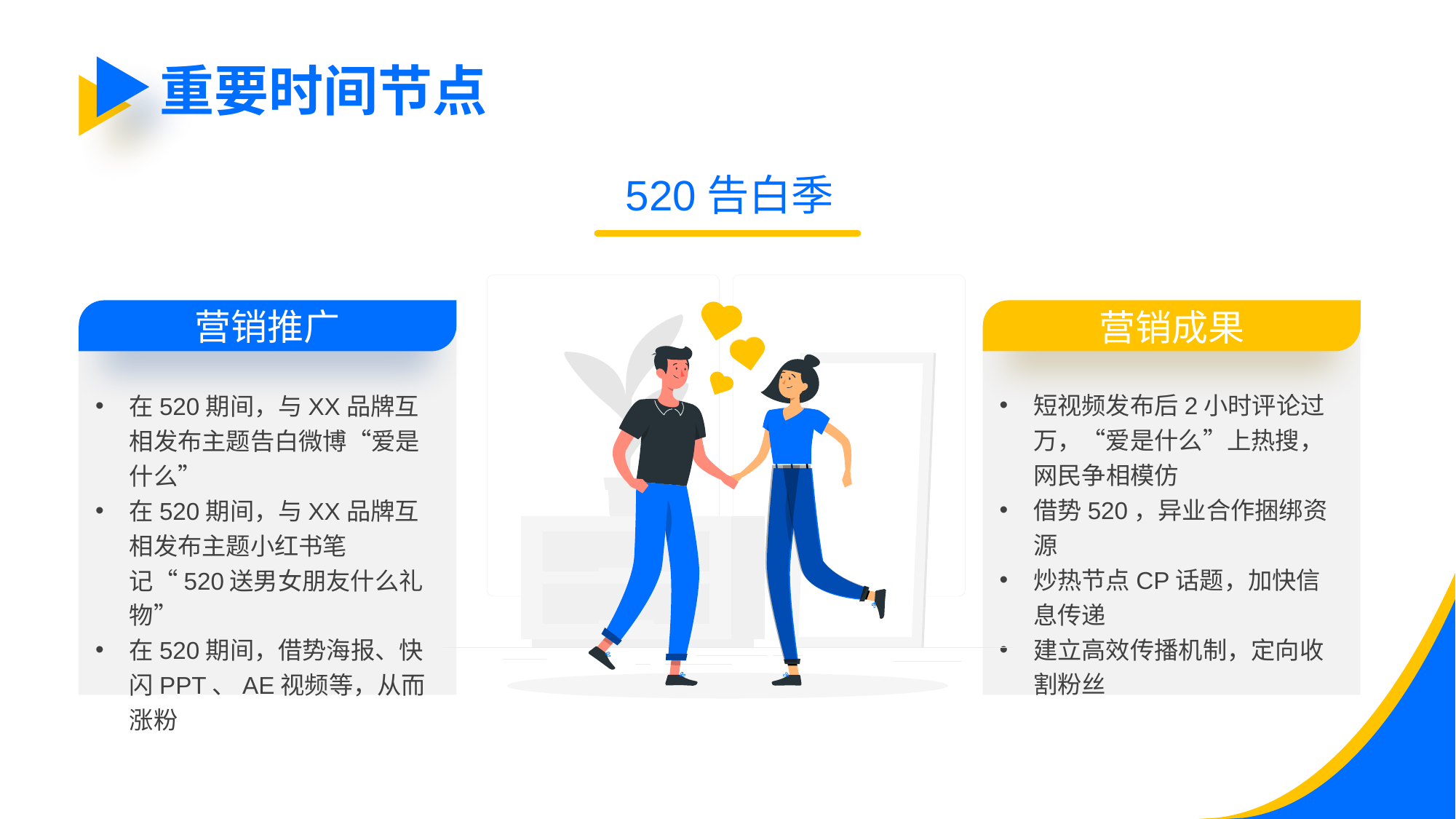

重要时间节点
520告白季

营销推广
营销成果

短视频发布后2小时评论过万，“爱是什么”上热搜，网民争相模仿
借势520，异业合作捆绑资源
炒热节点CP话题，加快信息传递
建立高效传播机制，定向收割粉丝
在520期间，与XX品牌互相发布主题告白微博“爱是什么”
在520期间，与XX品牌互相发布主题小红书笔记“520送男女朋友什么礼物”
在520期间，借势海报、快闪PPT、AE视频等，从而涨粉